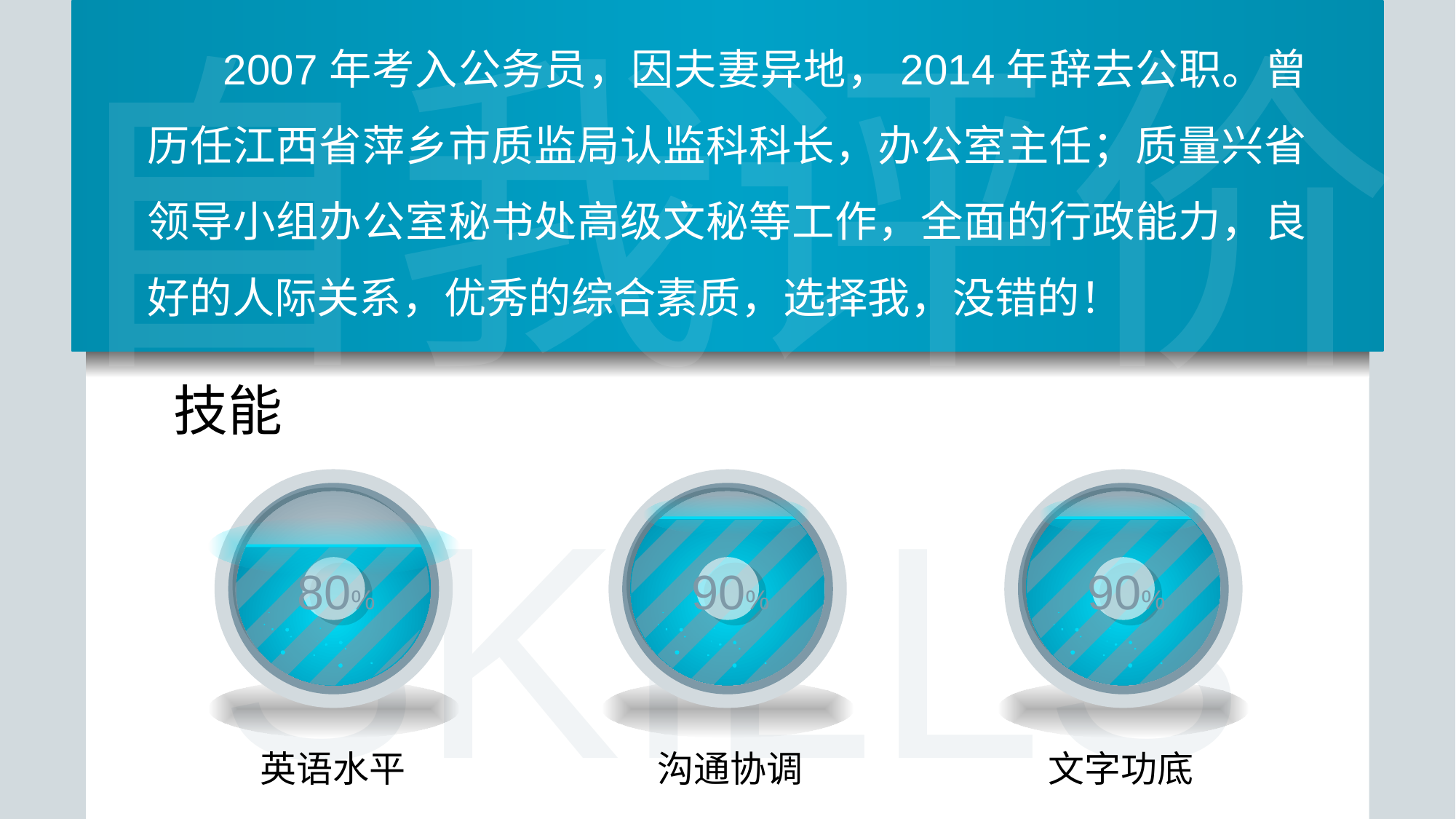

自我评价

      2007年考入公务员，因夫妻异地，2014年辞去公职。曾历任江西省萍乡市质监局认监科科长，办公室主任；质量兴省领导小组办公室秘书处高级文秘等工作，全面的行政能力，良好的人际关系，优秀的综合素质，选择我，没错的！
技能
SKILLS

80%

90%

90%
英语水平
沟通协调
文字功底